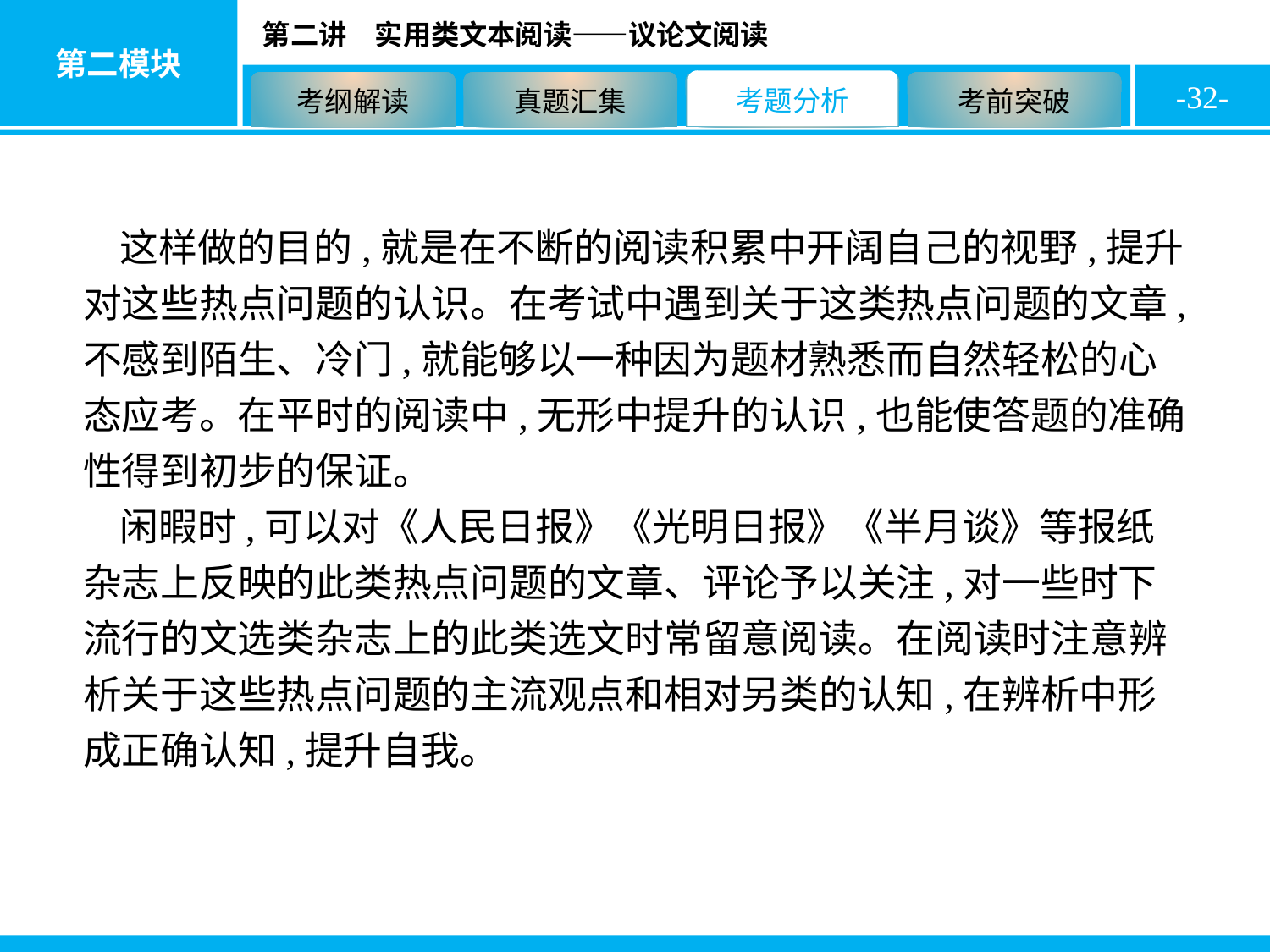

-32-
这样做的目的,就是在不断的阅读积累中开阔自己的视野,提升对这些热点问题的认识。在考试中遇到关于这类热点问题的文章,不感到陌生、冷门,就能够以一种因为题材熟悉而自然轻松的心态应考。在平时的阅读中,无形中提升的认识,也能使答题的准确性得到初步的保证。
闲暇时,可以对《人民日报》《光明日报》《半月谈》等报纸杂志上反映的此类热点问题的文章、评论予以关注,对一些时下流行的文选类杂志上的此类选文时常留意阅读。在阅读时注意辨析关于这些热点问题的主流观点和相对另类的认知,在辨析中形成正确认知,提升自我。